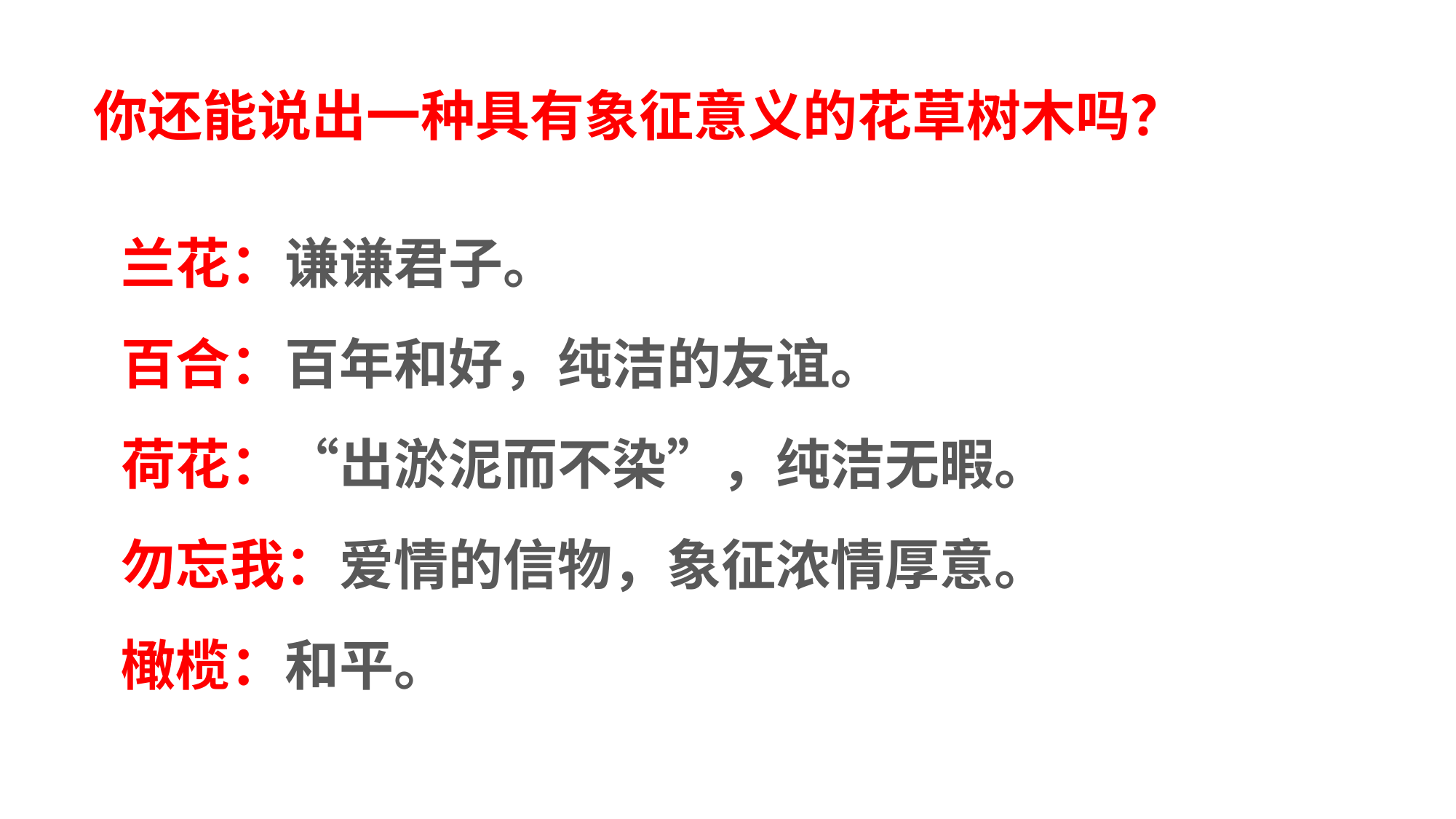

# 你还能说出一种具有象征意义的花草树木吗？
兰花：谦谦君子。
百合：百年和好，纯洁的友谊。
荷花：“出淤泥而不染”，纯洁无暇。
勿忘我：爱情的信物，象征浓情厚意。
橄榄：和平。